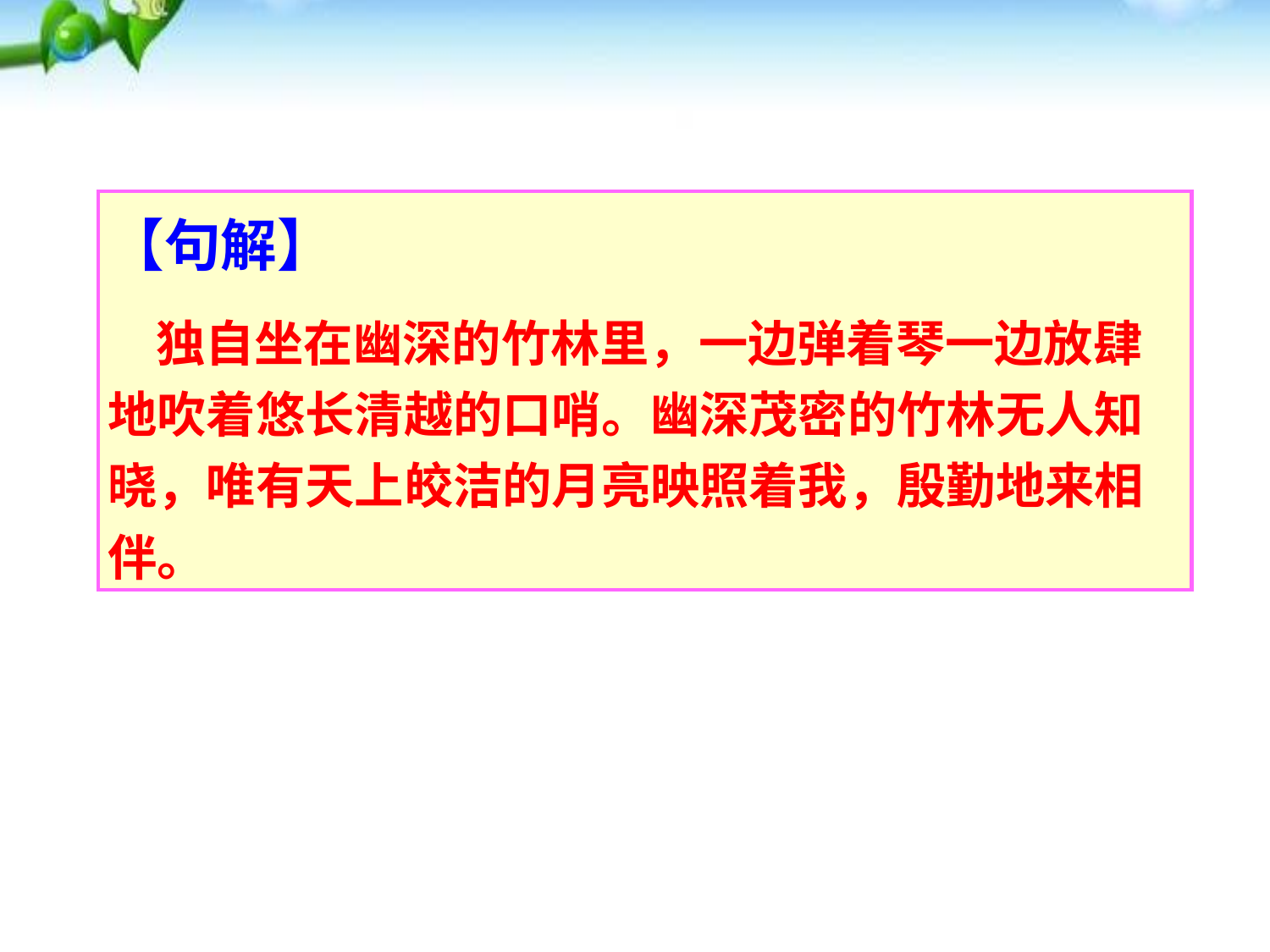

【句解】
    独自坐在幽深的竹林里，一边弹着琴一边放肆地吹着悠长清越的口哨。幽深茂密的竹林无人知晓，唯有天上皎洁的月亮映照着我，殷勤地来相伴。